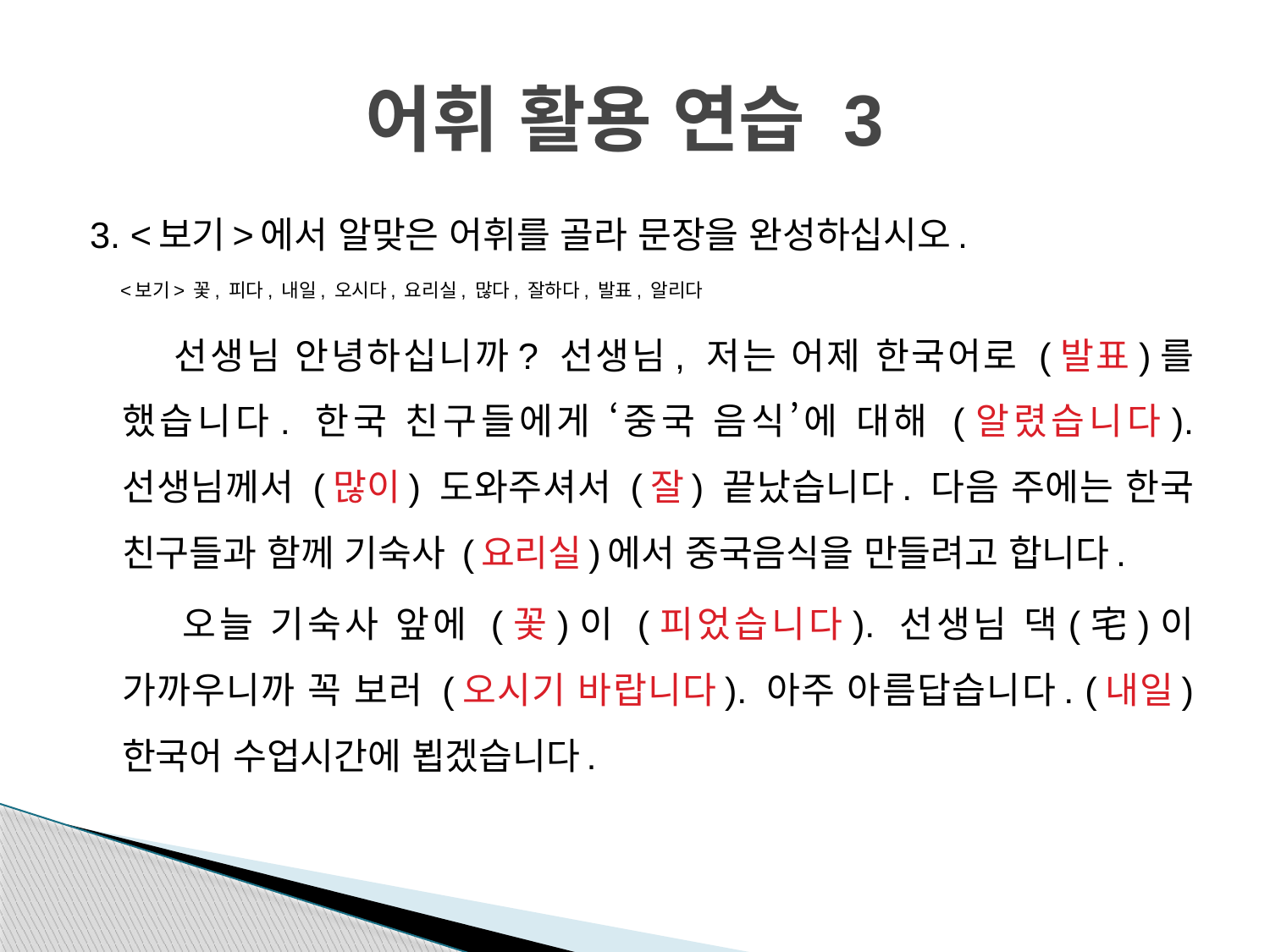

# 어휘 활용 연습 3
3. <보기>에서 알맞은 어휘를 골라 문장을 완성하십시오.
   <보기> 꽃, 피다, 내일, 오시다, 요리실, 많다, 잘하다, 발표, 알리다
      선생님 안녕하십니까? 선생님, 저는 어제 한국어로 (발표)를 했습니다. 한국 친구들에게 ‘중국 음식’에 대해 (알렸습니다). 선생님께서 (많이) 도와주셔서 (잘) 끝났습니다. 다음 주에는 한국 친구들과 함께 기숙사 (요리실)에서 중국음식을 만들려고 합니다.
      오늘 기숙사 앞에 (꽃)이 (피었습니다). 선생님 댁(宅)이 가까우니까 꼭 보러 (오시기 바랍니다). 아주 아름답습니다. (내일) 한국어 수업시간에 뵙겠습니다.